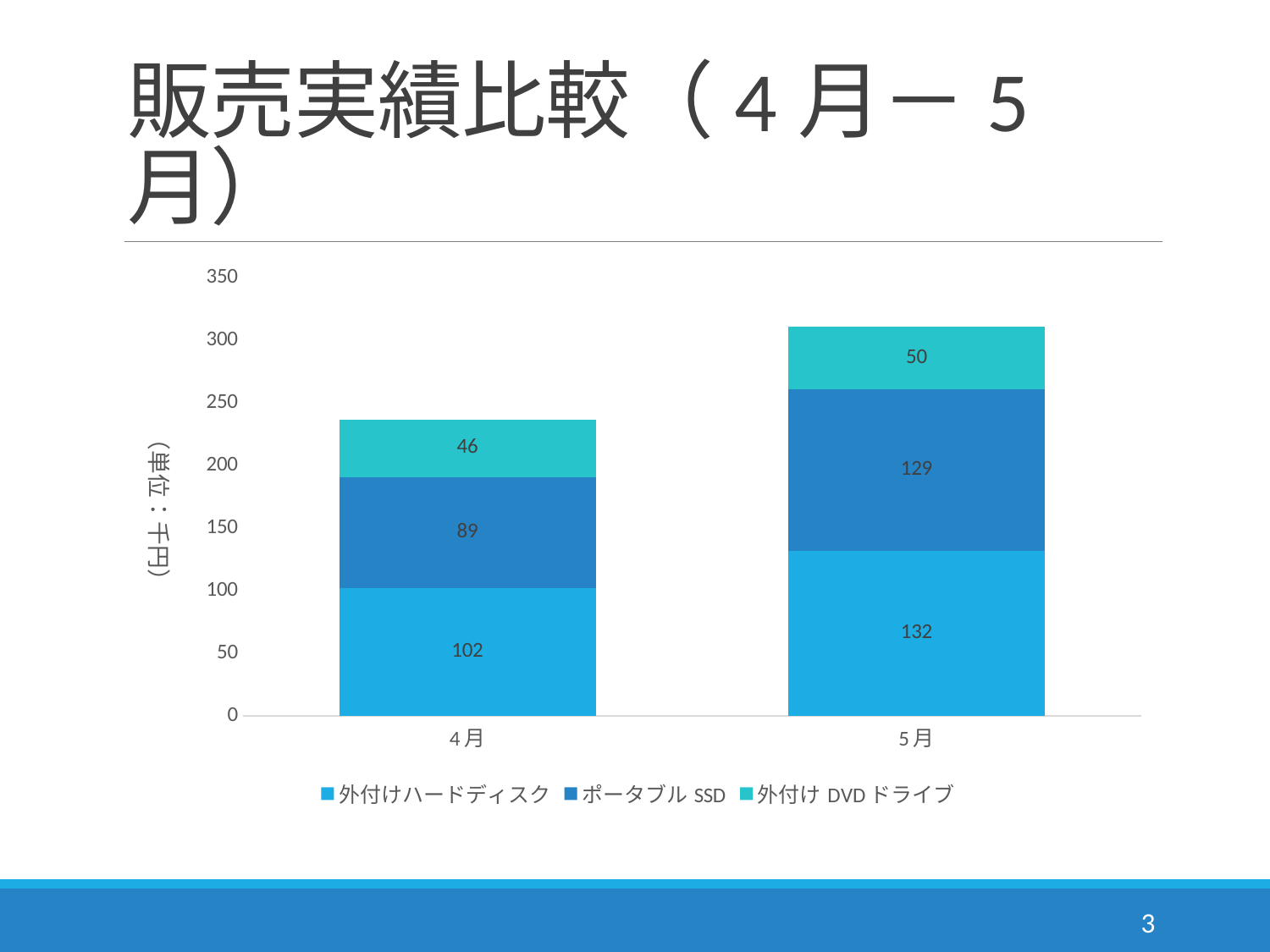

# 販売実績比較（4月－5月）

### Chart

| Category | 外付けハードディスク | ポータブルSSD | 外付けDVDドライブ |
|---|---|---|---|
| 4月 | 102.0 | 89.0 | 46.0 |
| 5月 | 132.0 | 129.0 | 50.0 |
3